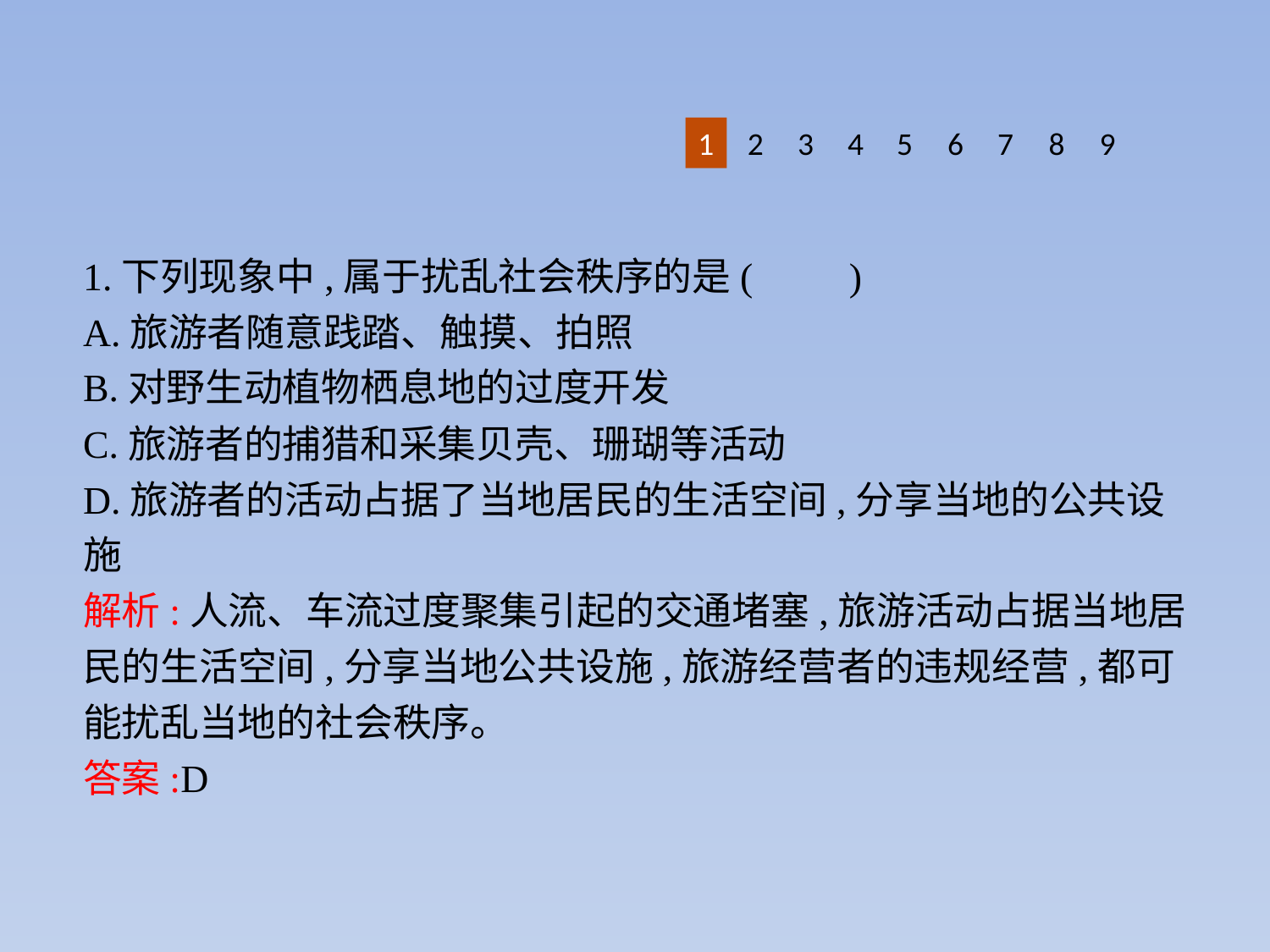

8
9
1
2
3
4
5
6
7
1.下列现象中,属于扰乱社会秩序的是(　　)
A.旅游者随意践踏、触摸、拍照
B.对野生动植物栖息地的过度开发
C.旅游者的捕猎和采集贝壳、珊瑚等活动
D.旅游者的活动占据了当地居民的生活空间,分享当地的公共设施
解析:人流、车流过度聚集引起的交通堵塞,旅游活动占据当地居民的生活空间,分享当地公共设施,旅游经营者的违规经营,都可能扰乱当地的社会秩序。
答案:D